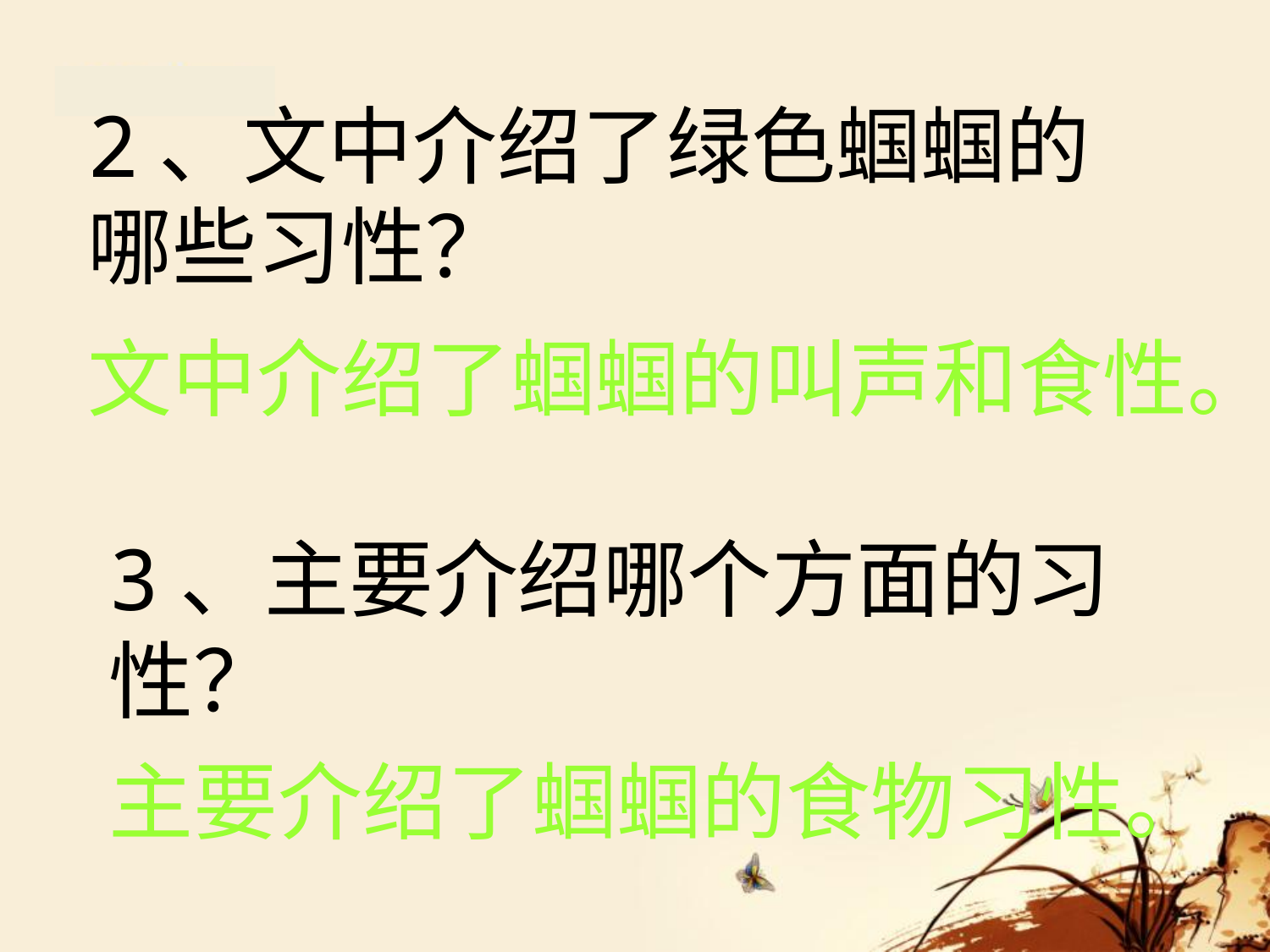

2、文中介绍了绿色蝈蝈的哪些习性？
文中介绍了蝈蝈的叫声和食性。
3、主要介绍哪个方面的习性？
主要介绍了蝈蝈的食物习性。